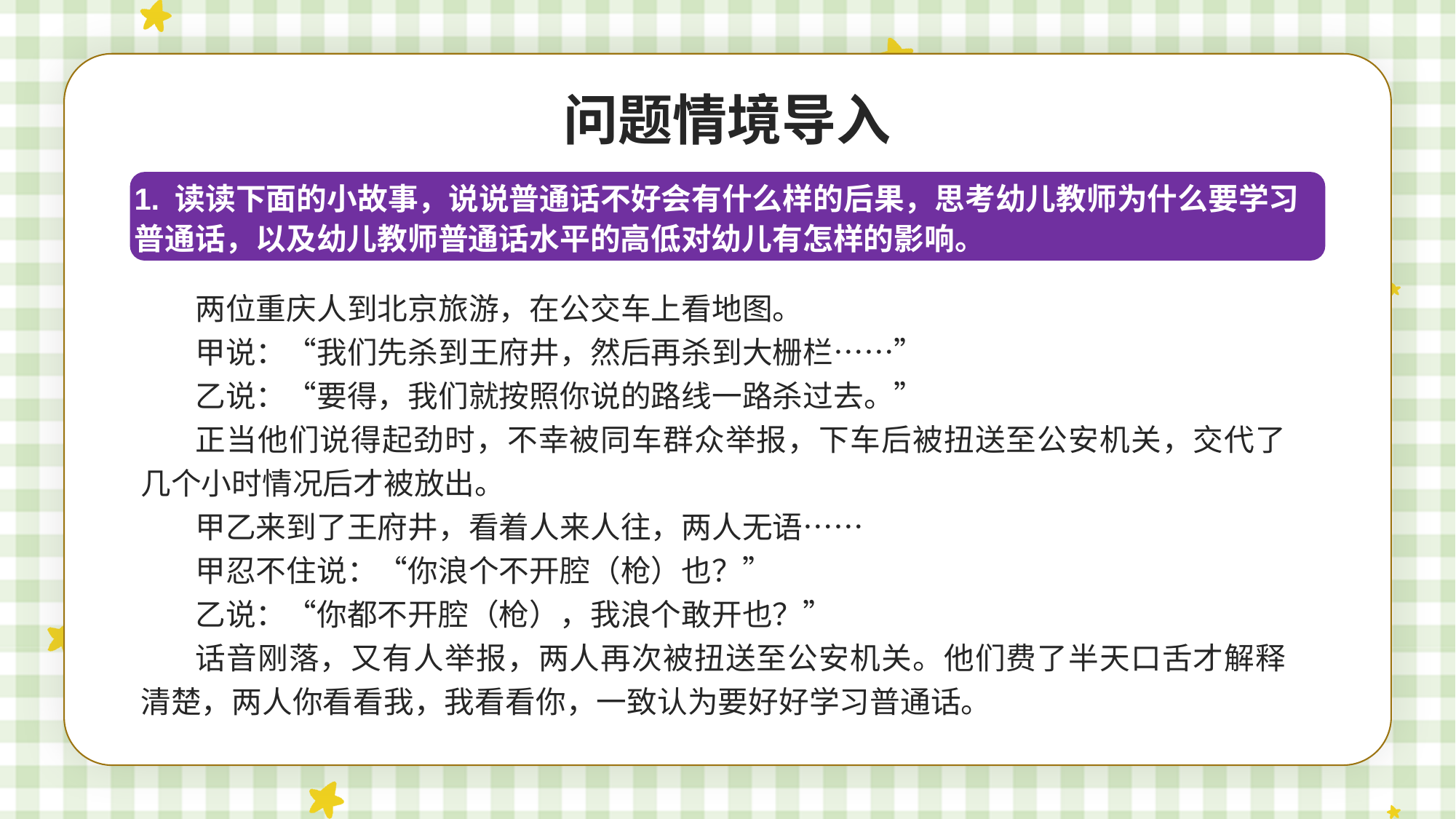

问题情境导入
1. 读读下面的小故事，说说普通话不好会有什么样的后果，思考幼儿教师为什么要学习普通话，以及幼儿教师普通话水平的高低对幼儿有怎样的影响。
两位重庆人到北京旅游，在公交车上看地图。
甲说：“我们先杀到王府井，然后再杀到大栅栏……”
乙说：“要得，我们就按照你说的路线一路杀过去。”
正当他们说得起劲时，不幸被同车群众举报，下车后被扭送至公安机关，交代了几个小时情况后才被放出。
甲乙来到了王府井，看着人来人往，两人无语……
甲忍不住说：“你浪个不开腔（枪）也？”
乙说：“你都不开腔（枪），我浪个敢开也？”
话音刚落，又有人举报，两人再次被扭送至公安机关。他们费了半天口舌才解释清楚，两人你看看我，我看看你，一致认为要好好学习普通话。